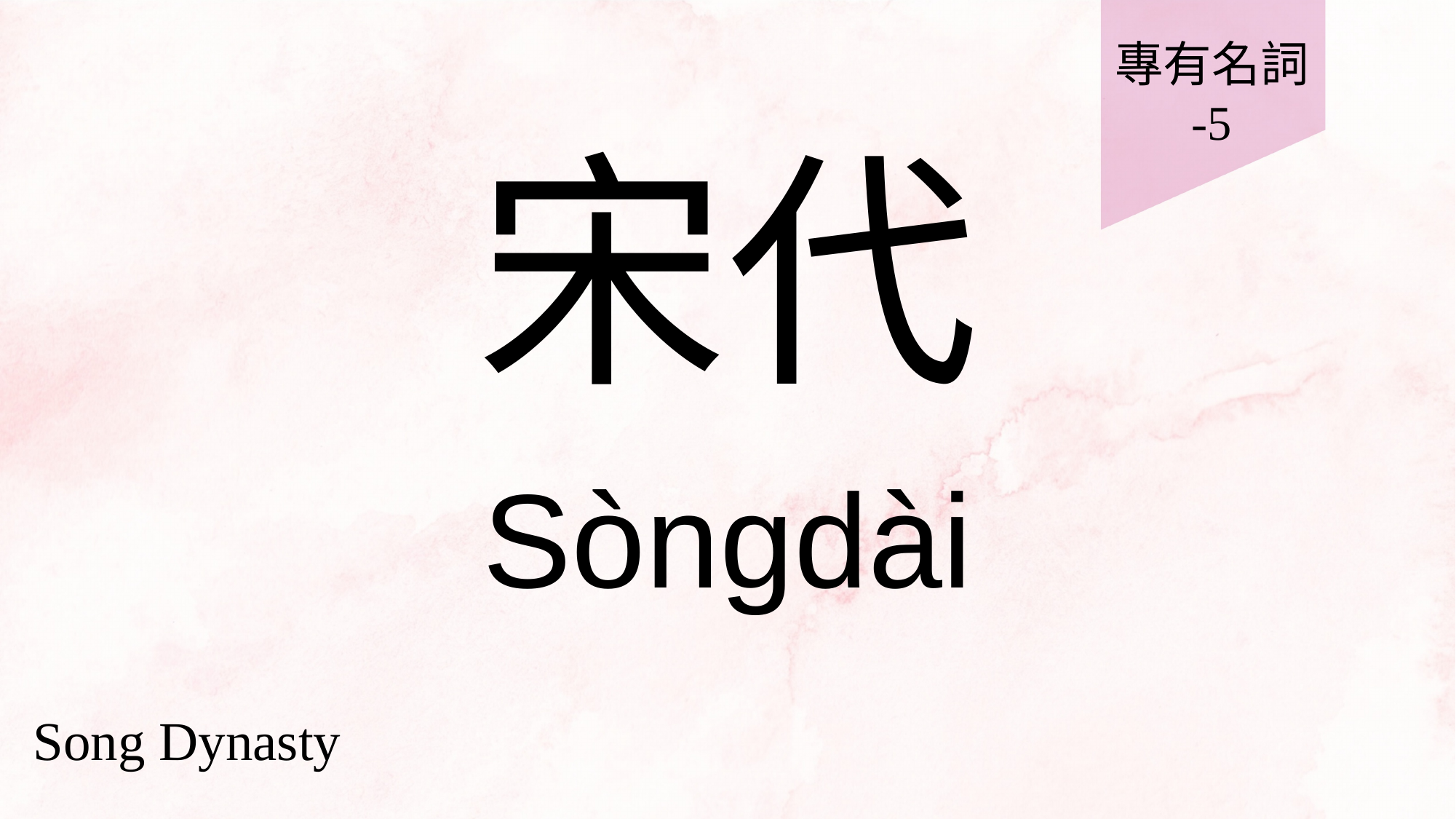

專有名詞
-5
# 宋代
Sòngdài
Song Dynasty